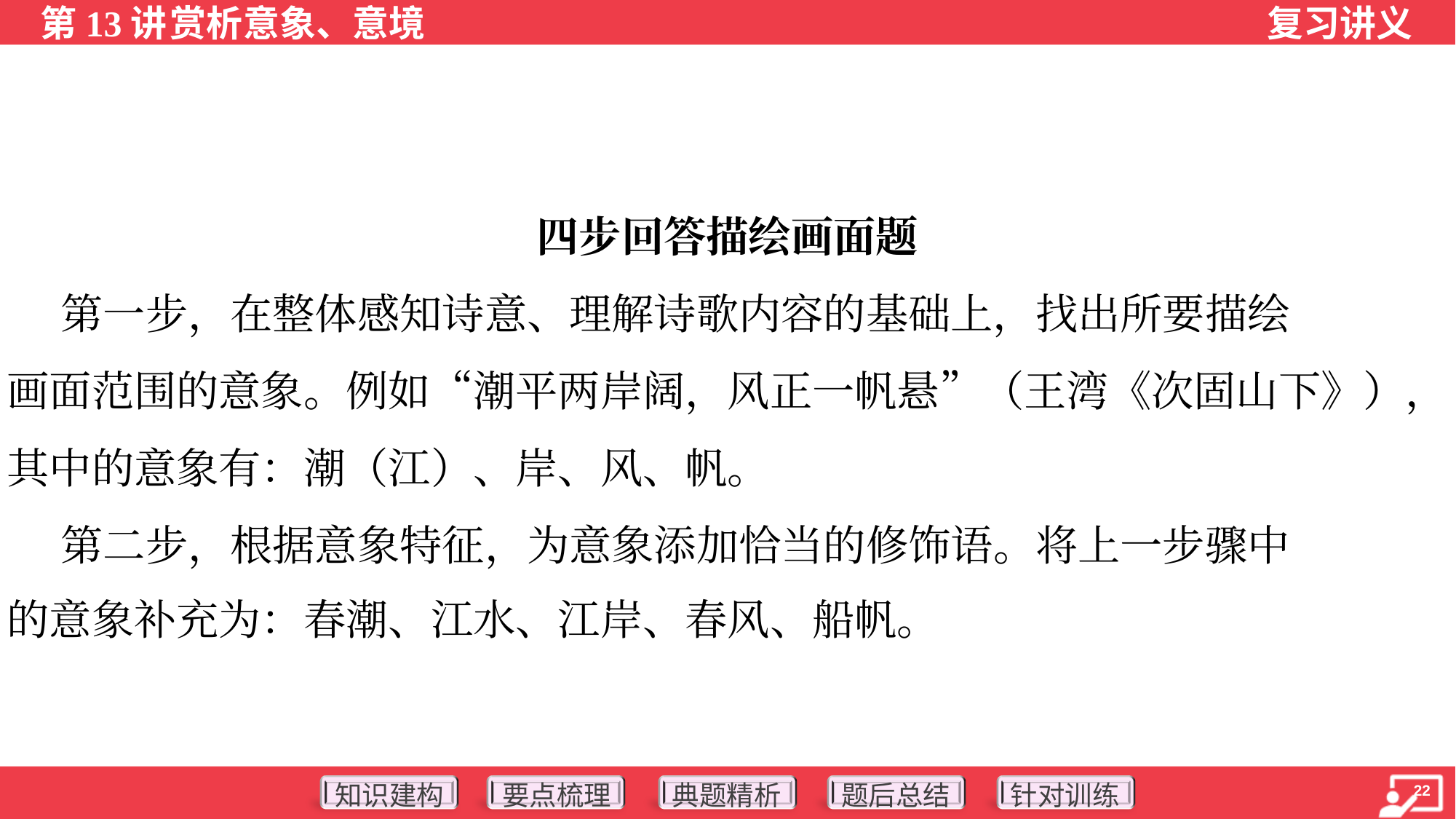

四步回答描绘画面题
    第一步，在整体感知诗意、理解诗歌内容的基础上，找出所要描绘
画面范围的意象。例如“潮平两岸阔，风正一帆悬”（王湾《次固山下》），
其中的意象有：潮（江）、岸、风、帆。
    第二步，根据意象特征，为意象添加恰当的修饰语。将上一步骤中
的意象补充为：春潮、江水、江岸、春风、船帆。